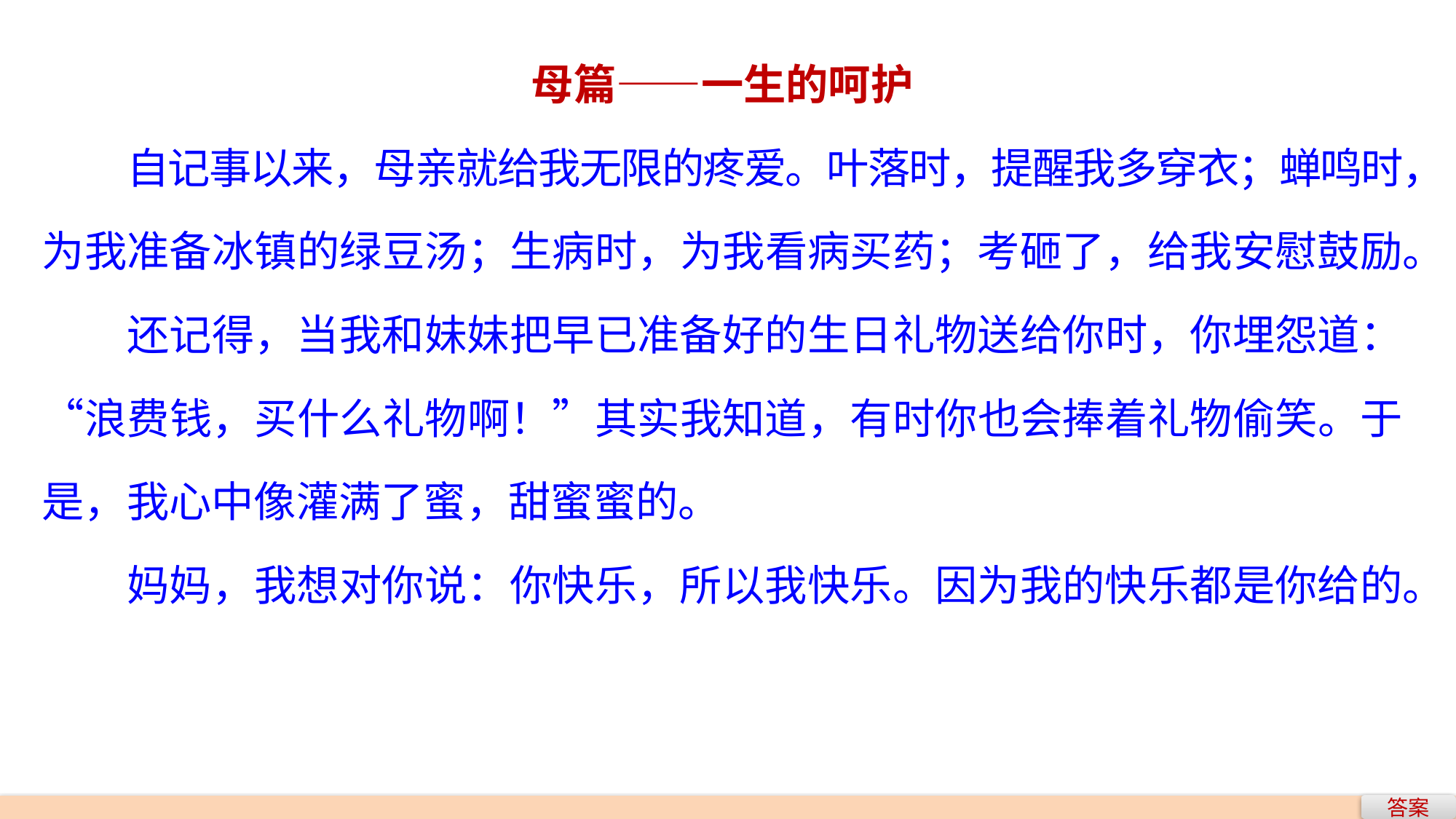

母篇——一生的呵护
自记事以来，母亲就给我无限的疼爱。叶落时，提醒我多穿衣；蝉鸣时，为我准备冰镇的绿豆汤；生病时，为我看病买药；考砸了，给我安慰鼓励。
还记得，当我和妹妹把早已准备好的生日礼物送给你时，你埋怨道：“浪费钱，买什么礼物啊！”其实我知道，有时你也会捧着礼物偷笑。于是，我心中像灌满了蜜，甜蜜蜜的。
妈妈，我想对你说：你快乐，所以我快乐。因为我的快乐都是你给的。
答案